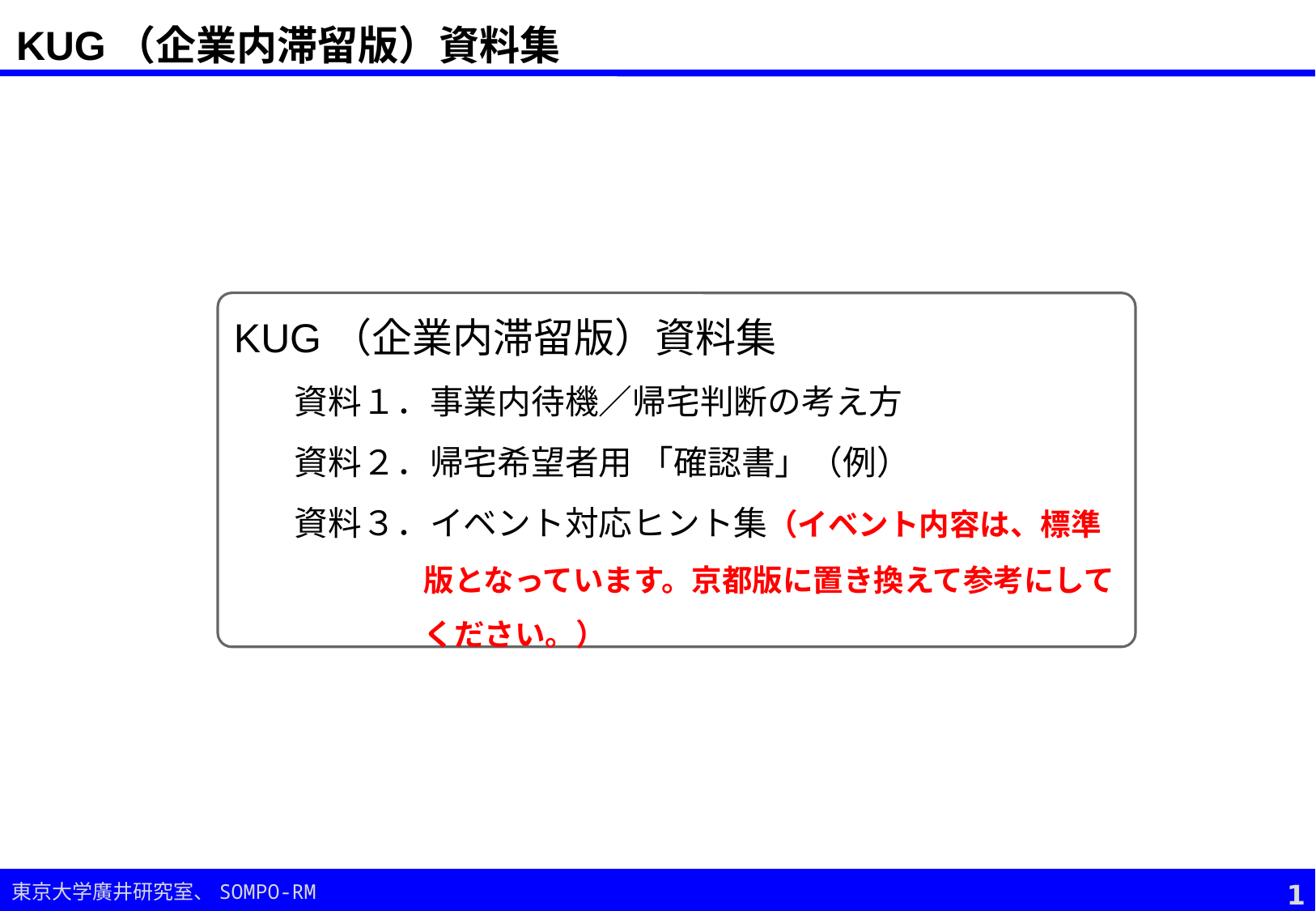

KUG（企業内滞留版）資料集
KUG（企業内滞留版）資料集
資料１．事業内待機／帰宅判断の考え方
資料２．帰宅希望者用 「確認書」（例）
資料３．イベント対応ヒント集（イベント内容は、標準版となっています。京都版に置き換えて参考にしてください。）
1